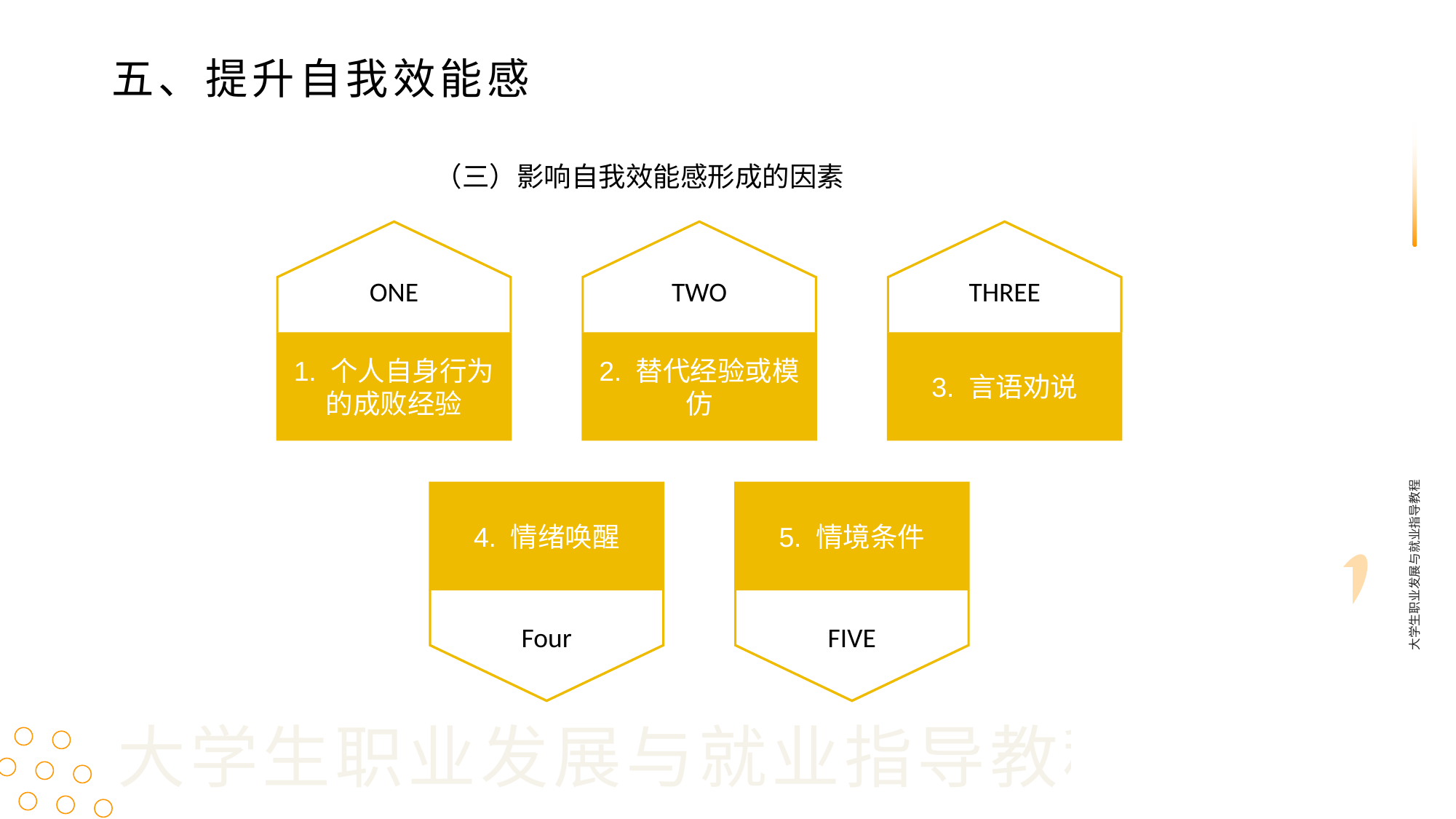

五、提升自我效能感

（三）影响自我效能感形成的因素
ONE
1. 个人自身行为的成败经验
TWO
2. 替代经验或模仿
THREE
3. 言语劝说

大学生职业发展与就业指导教程
4. 情绪唤醒
Four
5. 情境条件
FIVE

大学生职业发展与就业指导教程